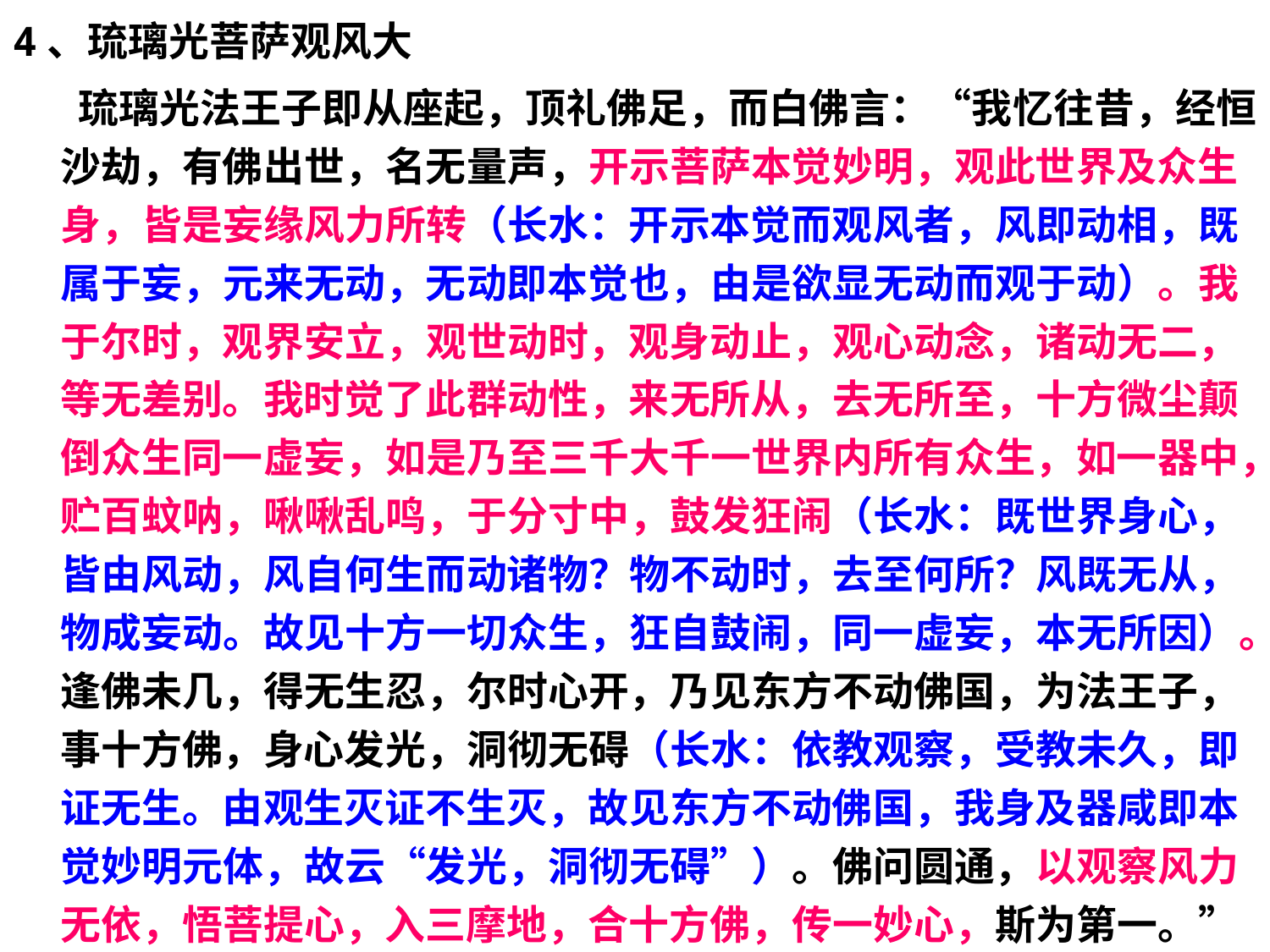

4、琉璃光菩萨观风大
      琉璃光法王子即从座起，顶礼佛足，而白佛言：“我忆往昔，经恒沙劫，有佛出世，名无量声，开示菩萨本觉妙明，观此世界及众生身，皆是妄缘风力所转（长水：开示本觉而观风者，风即动相，既属于妄，元来无动，无动即本觉也，由是欲显无动而观于动）。我于尔时，观界安立，观世动时，观身动止，观心动念，诸动无二，等无差别。我时觉了此群动性，来无所从，去无所至，十方微尘颠倒众生同一虚妄，如是乃至三千大千一世界内所有众生，如一器中，贮百蚊呐，啾啾乱鸣，于分寸中，鼓发狂闹（长水：既世界身心，皆由风动，风自何生而动诸物？物不动时，去至何所？风既无从，物成妄动。故见十方一切众生，狂自鼓闹，同一虚妄，本无所因）。逢佛未几，得无生忍，尔时心开，乃见东方不动佛国，为法王子，事十方佛，身心发光，洞彻无碍（长水：依教观察，受教未久，即证无生。由观生灭证不生灭，故见东方不动佛国，我身及器咸即本觉妙明元体，故云“发光，洞彻无碍”）。佛问圆通，以观察风力无依，悟菩提心，入三摩地，合十方佛，传一妙心，斯为第一。”